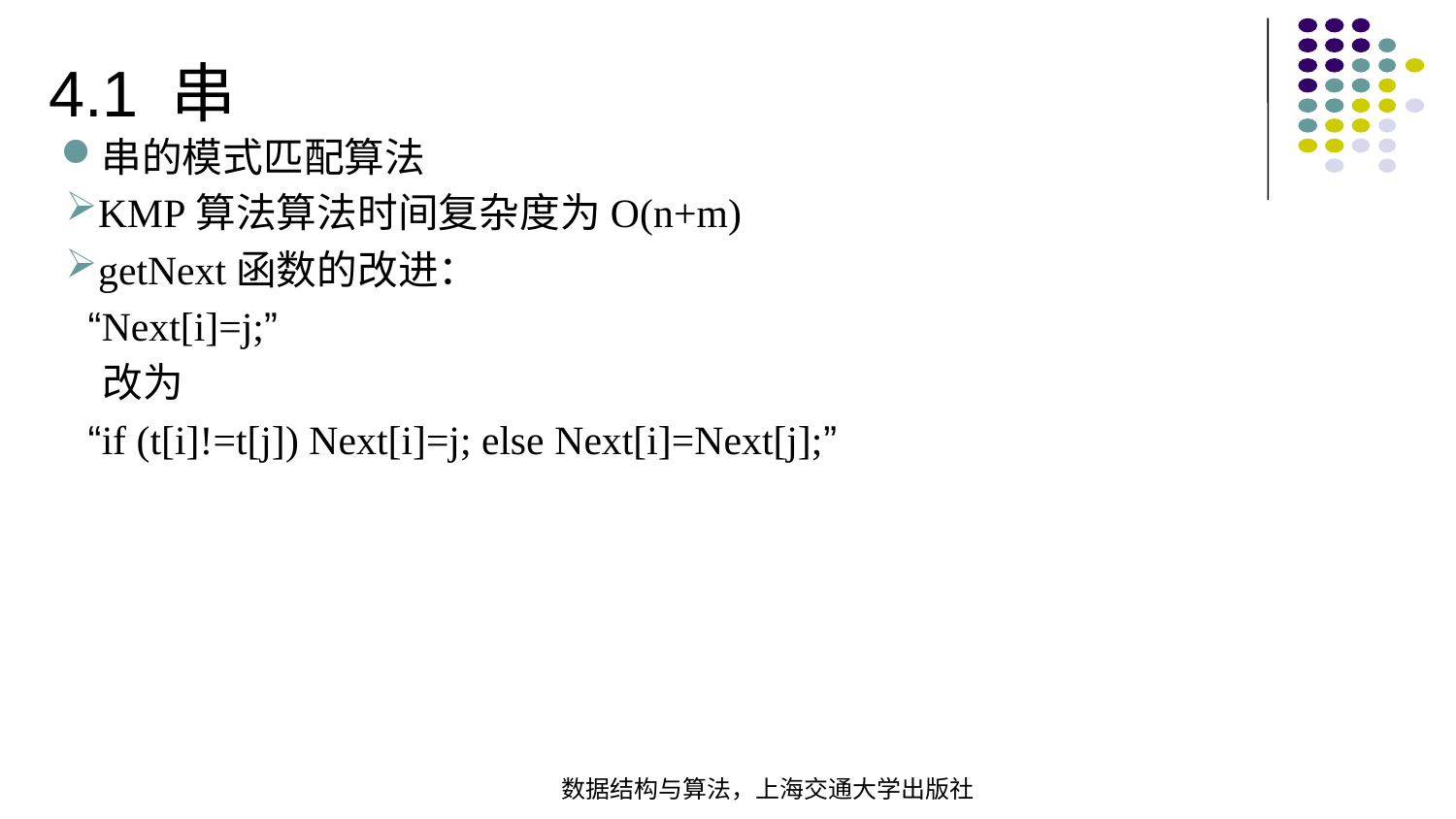

4.1 串
串的模式匹配算法
KMP算法算法时间复杂度为O(n+m)
getNext函数的改进：
  “Next[i]=j;”
   改为
  “if (t[i]!=t[j]) Next[i]=j; else Next[i]=Next[j];”